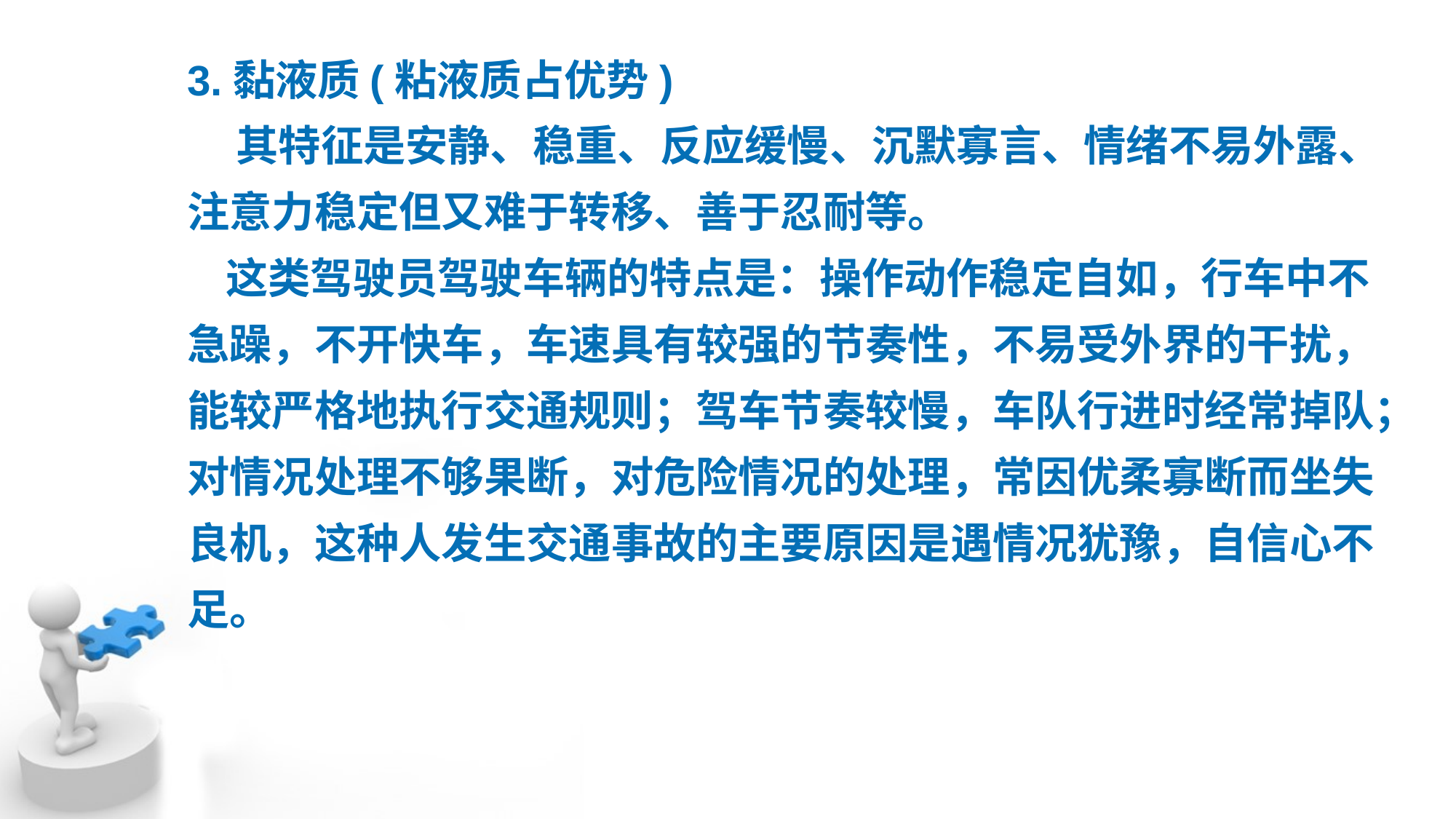

3.黏液质(粘液质占优势)
    其特征是安静、稳重、反应缓慢、沉默寡言、情绪不易外露、注意力稳定但又难于转移、善于忍耐等。
    这类驾驶员驾驶车辆的特点是：操作动作稳定自如，行车中不急躁，不开快车，车速具有较强的节奏性，不易受外界的干扰，能较严格地执行交通规则；驾车节奏较慢，车队行进时经常掉队；对情况处理不够果断，对危险情况的处理，常因优柔寡断而坐失良机，这种人发生交通事故的主要原因是遇情况犹豫，自信心不足。